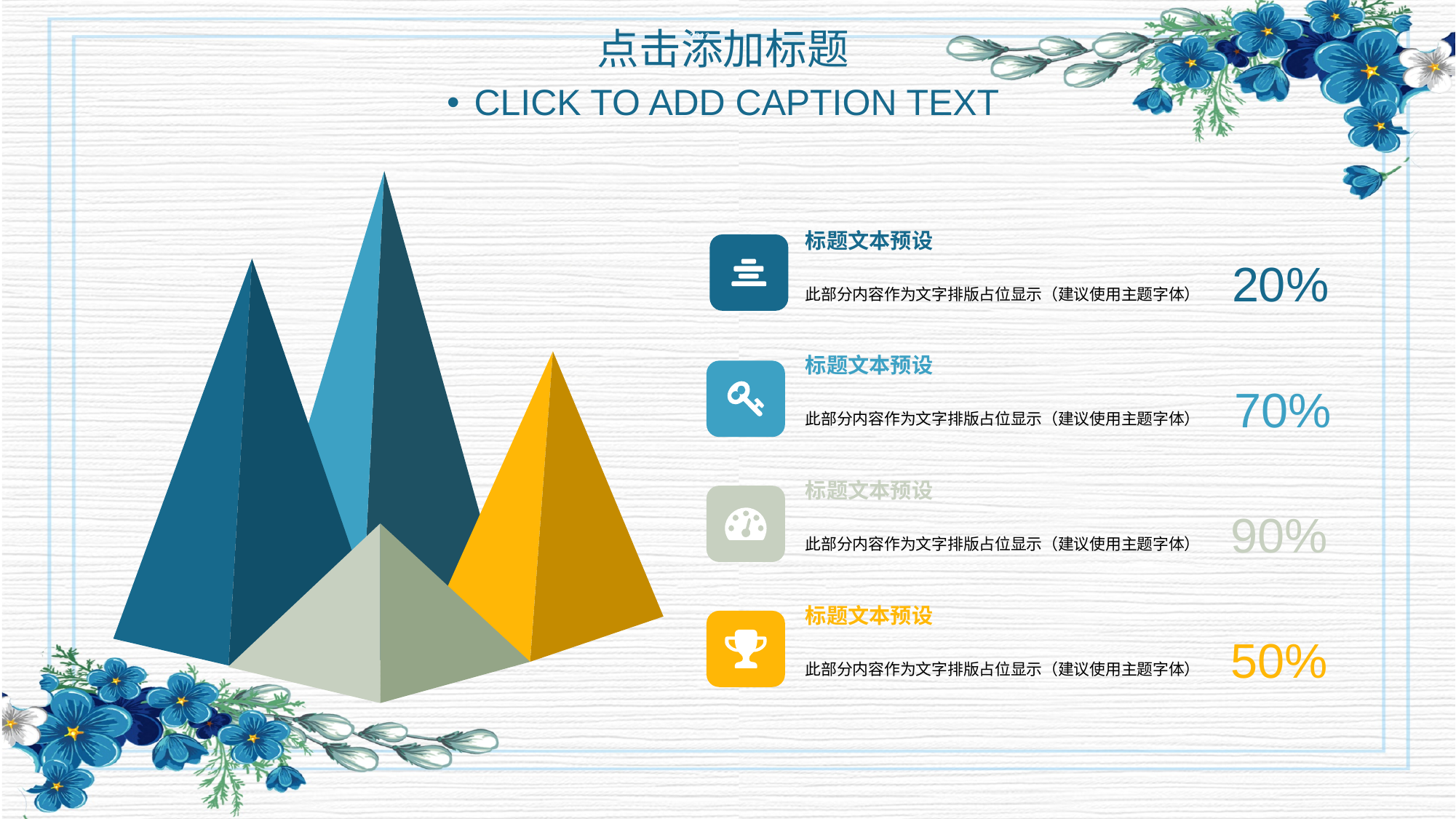

点击添加标题
2312
CLICK TO ADD CAPTION TEXT

标题文本预设
此部分内容作为文字排版占位显示（建议使用主题字体）
20%

标题文本预设
此部分内容作为文字排版占位显示（建议使用主题字体）
70%

标题文本预设
此部分内容作为文字排版占位显示（建议使用主题字体）
90%

标题文本预设
此部分内容作为文字排版占位显示（建议使用主题字体）
50%